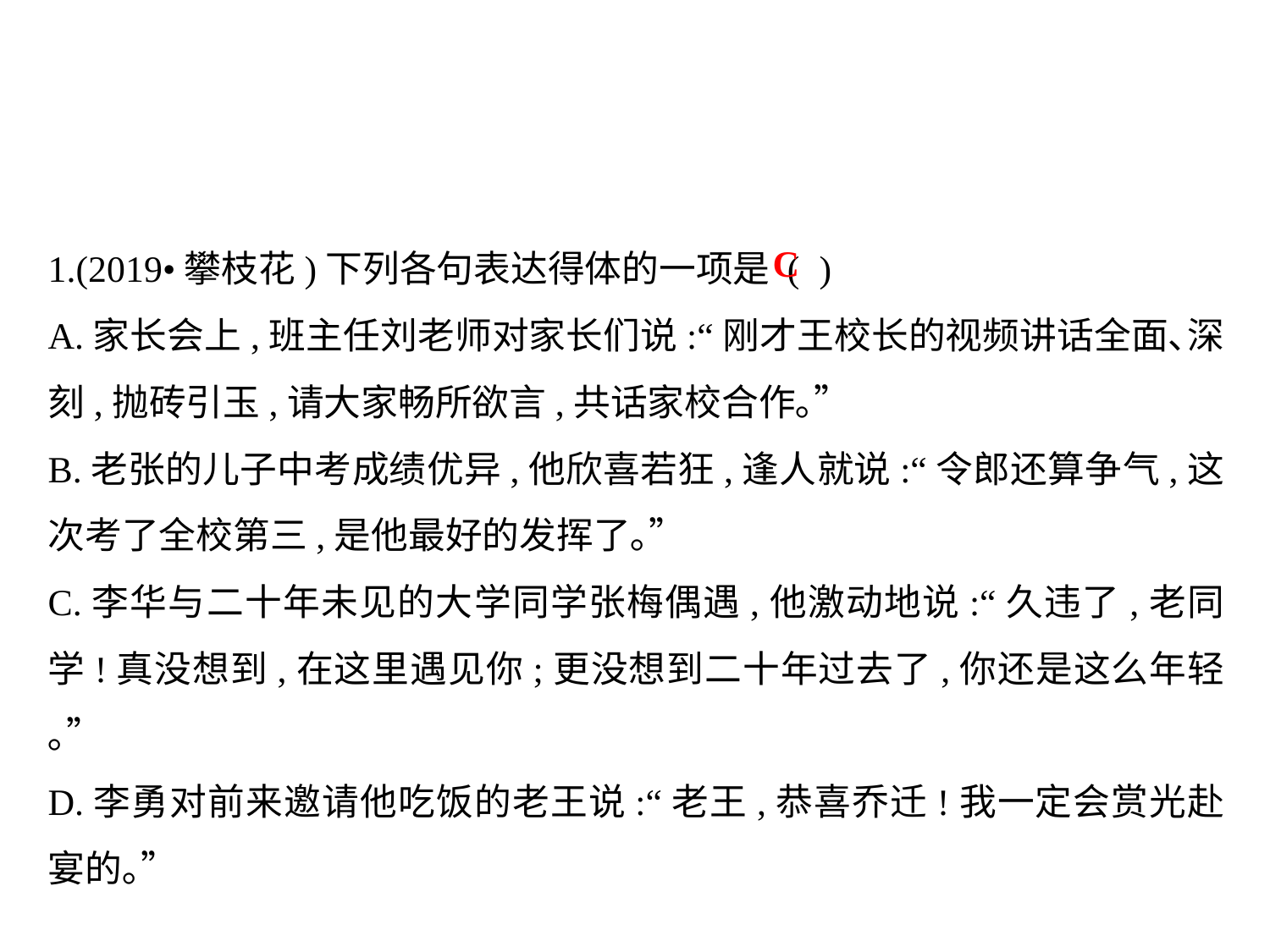

1.(2019•攀枝花)下列各句表达得体的一项是 (	 )
A.家长会上,班主任刘老师对家长们说:“刚才王校长的视频讲话全面､深刻,抛砖引玉,请大家畅所欲言,共话家校合作｡”
B.老张的儿子中考成绩优异,他欣喜若狂,逢人就说:“令郎还算争气,这次考了全校第三,是他最好的发挥了｡”
C.李华与二十年未见的大学同学张梅偶遇,他激动地说:“久违了,老同学!真没想到,在这里遇见你;更没想到二十年过去了,你还是这么年轻｡”
D.李勇对前来邀请他吃饭的老王说:“老王,恭喜乔迁!我一定会赏光赴宴的｡”
C